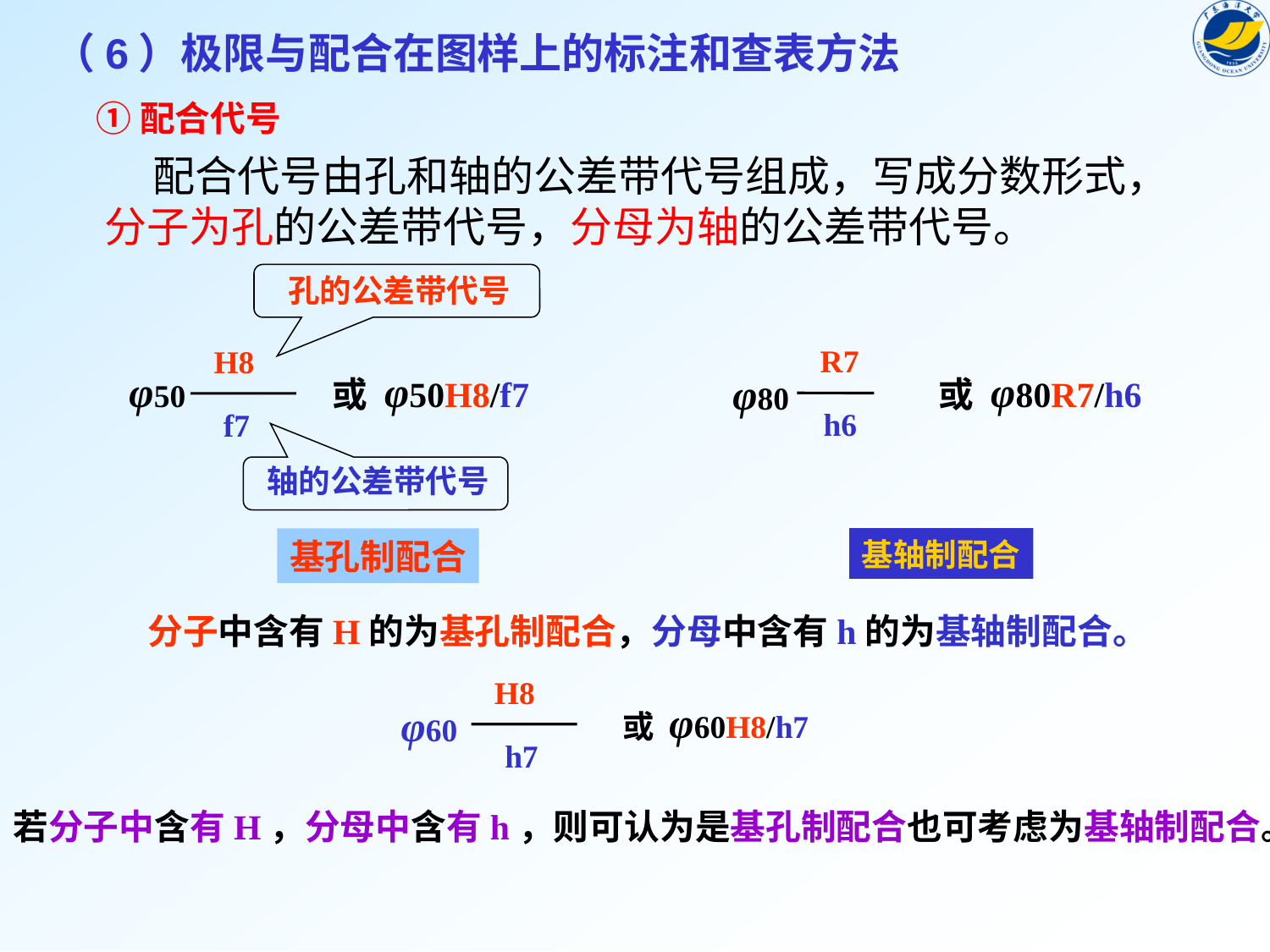

（6）极限与配合在图样上的标注和查表方法
①配合代号
    配合代号由孔和轴的公差带代号组成，写成分数形式，分子为孔的公差带代号，分母为轴的公差带代号。

孔的公差带代号
R7
φ80

h6
H8
φ50

f7
或 φ80R7/h6
或 φ50H8/f7
轴的公差带代号

基轴制配合
基孔制配合
分子中含有H的为基孔制配合，分母中含有h的为基轴制配合。
H8
或 φ60H8/h7
φ60

h7
若分子中含有H，分母中含有h，则可认为是基孔制配合也可考虑为基轴制配合。